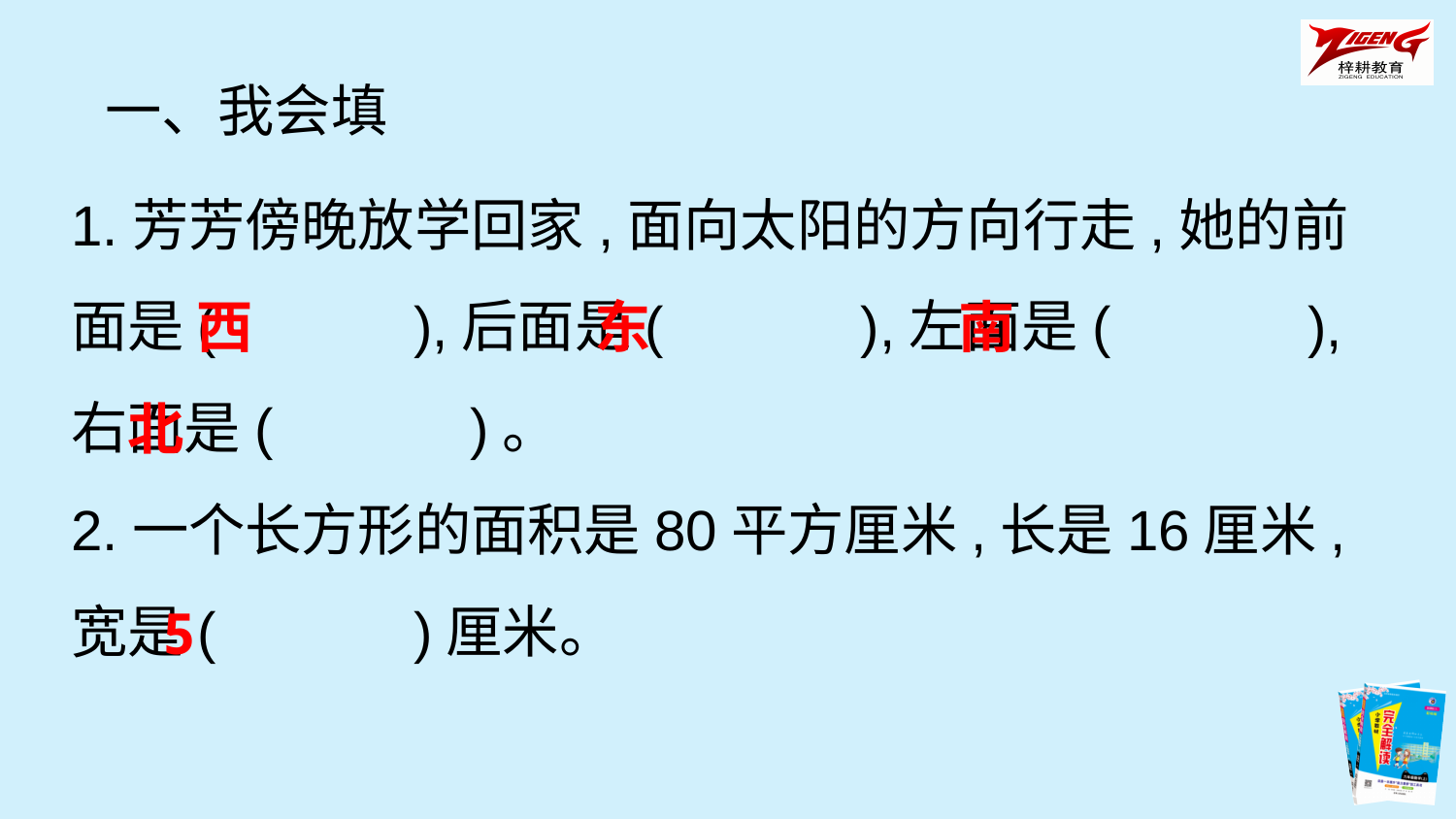

一、我会填
1.芳芳傍晚放学回家,面向太阳的方向行走,她的前面是(　　　),后面是(　　　),左面是(　　　),右面是(　　　)。
2.一个长方形的面积是80平方厘米,长是16厘米,宽是(　　　)厘米。
西
东
南
北
5